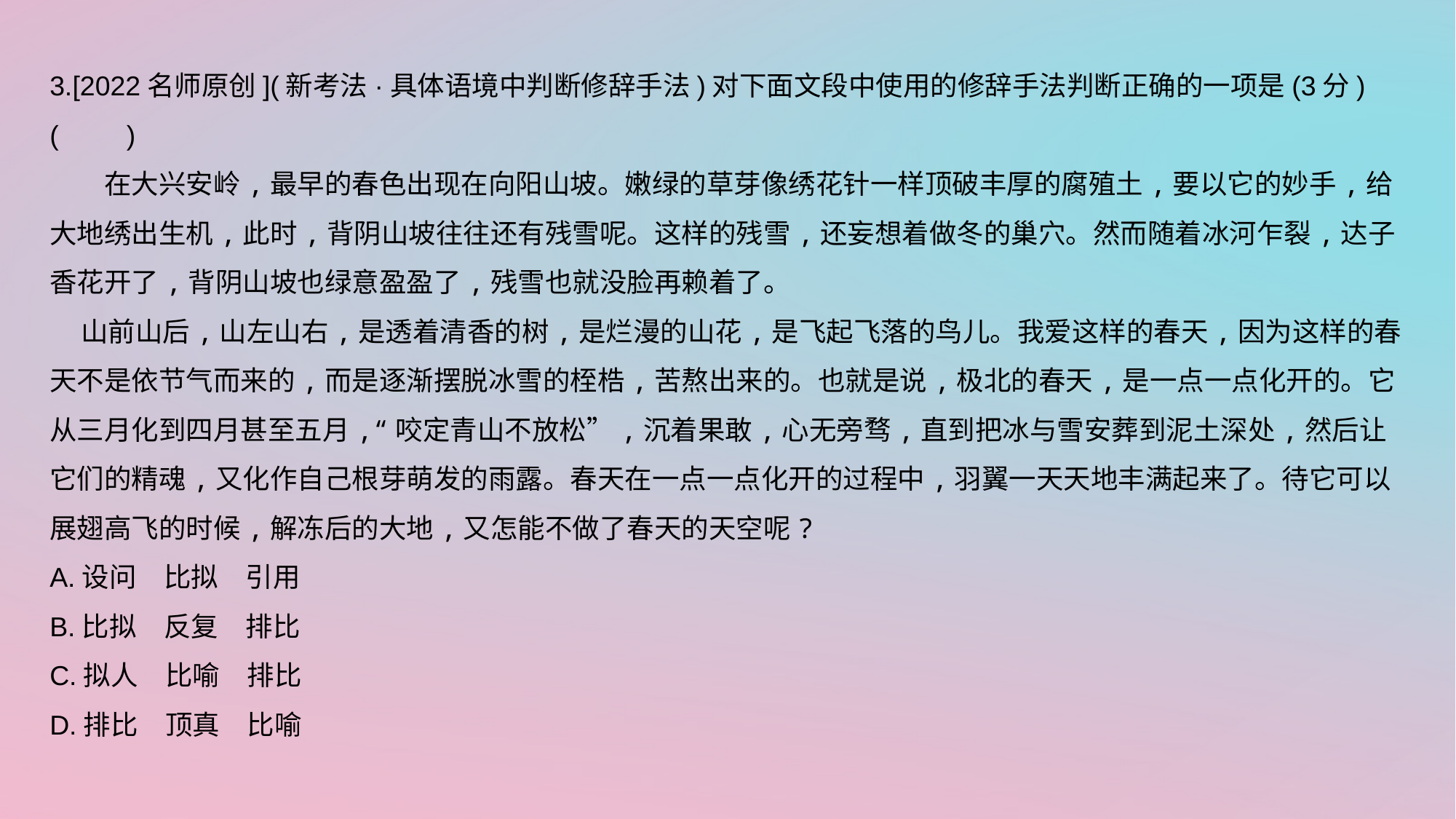

3.[2022名师原创](新考法·具体语境中判断修辞手法)对下面文段中使用的修辞手法判断正确的一项是(3分)(　　)
　　在大兴安岭,最早的春色出现在向阳山坡。嫩绿的草芽像绣花针一样顶破丰厚的腐殖土,要以它的妙手,给大地绣出生机,此时,背阴山坡往往还有残雪呢。这样的残雪,还妄想着做冬的巢穴。然而随着冰河乍裂,达子香花开了,背阴山坡也绿意盈盈了,残雪也就没脸再赖着了。
    山前山后,山左山右,是透着清香的树,是烂漫的山花,是飞起飞落的鸟儿。我爱这样的春天,因为这样的春天不是依节气而来的,而是逐渐摆脱冰雪的桎梏,苦熬出来的。也就是说,极北的春天,是一点一点化开的。它从三月化到四月甚至五月,“咬定青山不放松”,沉着果敢,心无旁骛,直到把冰与雪安葬到泥土深处,然后让它们的精魂,又化作自己根芽萌发的雨露。春天在一点一点化开的过程中,羽翼一天天地丰满起来了。待它可以展翅高飞的时候,解冻后的大地,又怎能不做了春天的天空呢?
A.设问　比拟　引用
B.比拟　反复　排比
C.拟人　比喻　排比
D.排比　顶真　比喻